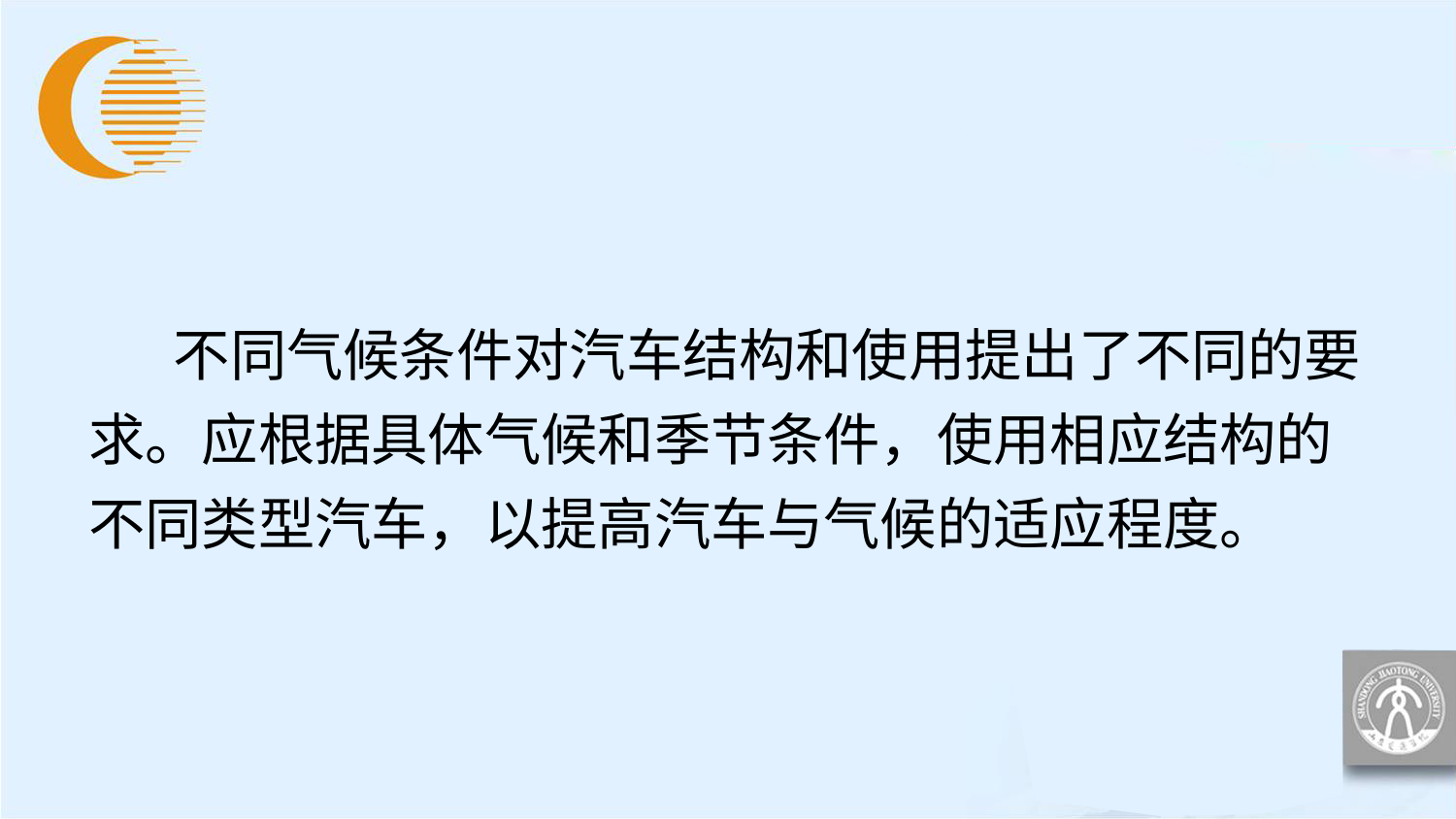

不同气候条件对汽车结构和使用提出了不同的要求。应根据具体气候和季节条件，使用相应结构的不同类型汽车，以提高汽车与气候的适应程度。